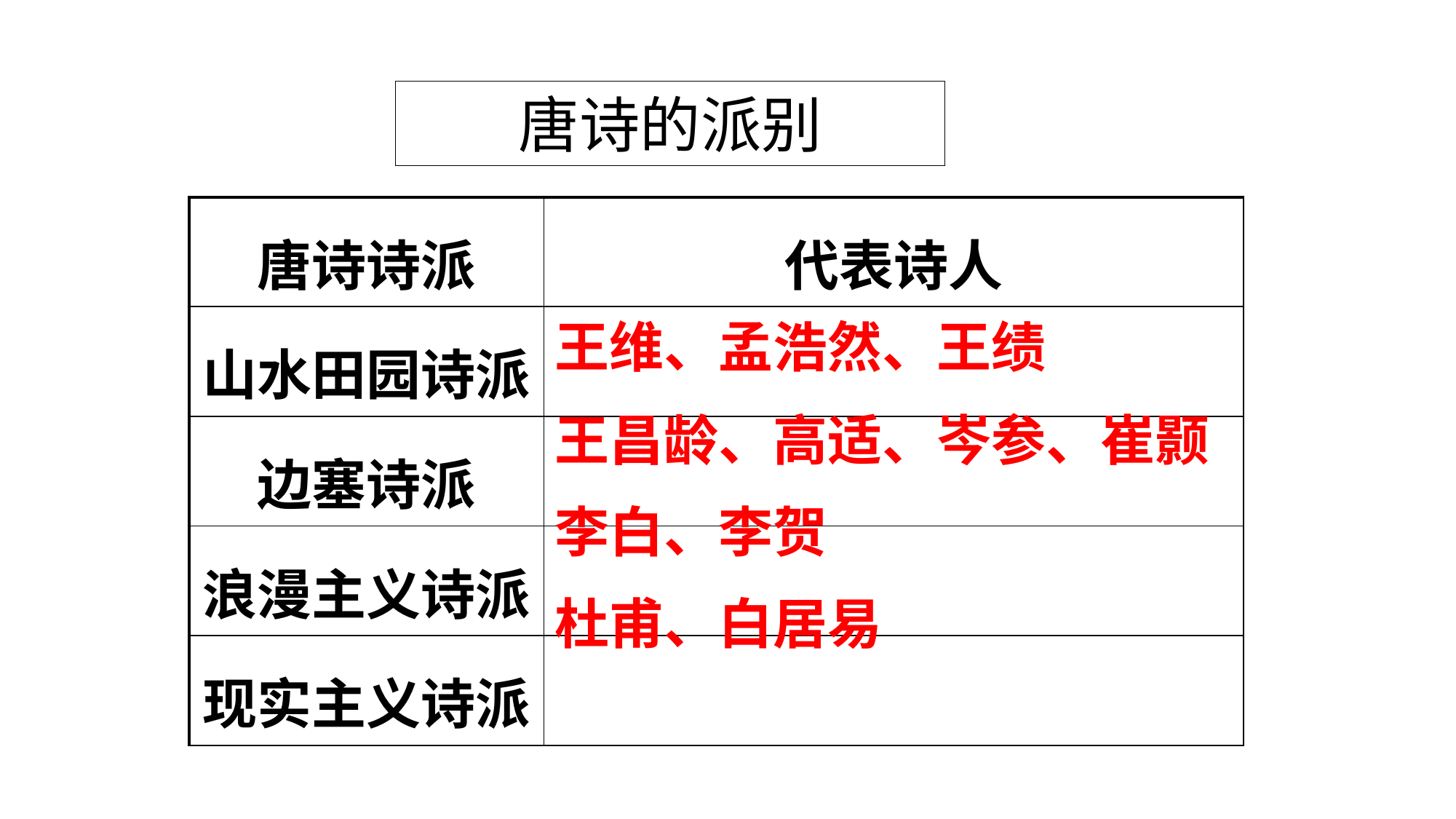

# 唐诗的派别
| 唐诗诗派 | 代表诗人 |
| --- | --- |
| 山水田园诗派 |  |
| 边塞诗派 |  |
| 浪漫主义诗派 |  |
| 现实主义诗派 |  |
王维、孟浩然、王绩
王昌龄、高适、岑参、崔颢
李白、李贺
杜甫、白居易